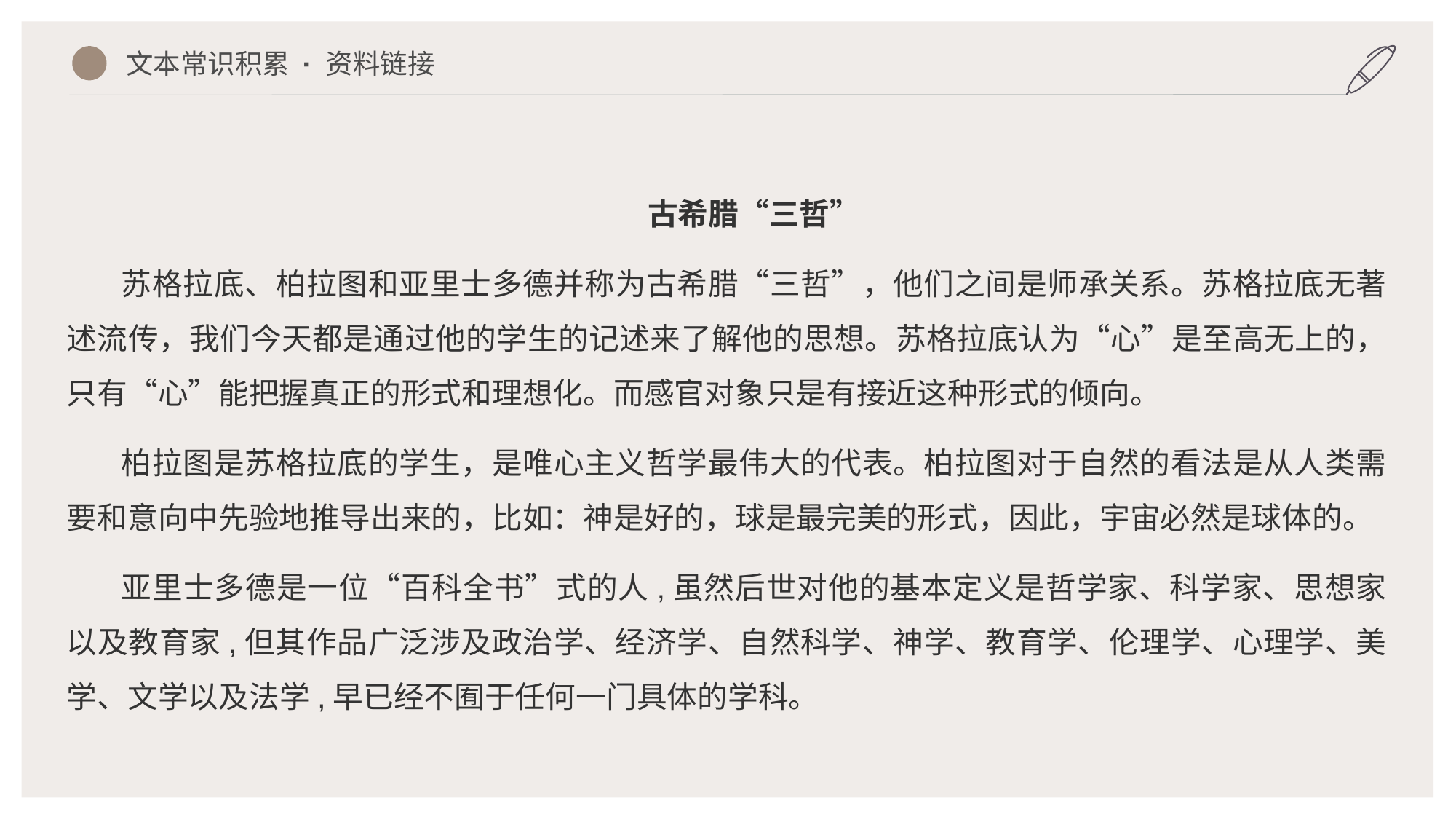

文本常识积累 · 资料链接

古希腊“三哲”
苏格拉底、柏拉图和亚里士多德并称为古希腊“三哲”，他们之间是师承关系。苏格拉底无著述流传，我们今天都是通过他的学生的记述来了解他的思想。苏格拉底认为“心”是至高无上的，只有“心”能把握真正的形式和理想化。而感官对象只是有接近这种形式的倾向。
柏拉图是苏格拉底的学生，是唯心主义哲学最伟大的代表。柏拉图对于自然的看法是从人类需要和意向中先验地推导出来的，比如：神是好的，球是最完美的形式，因此，宇宙必然是球体的。
亚里士多德是一位“百科全书”式的人,虽然后世对他的基本定义是哲学家、科学家、思想家以及教育家,但其作品广泛涉及政治学、经济学、自然科学、神学、教育学、伦理学、心理学、美学、文学以及法学,早已经不囿于任何一门具体的学科。